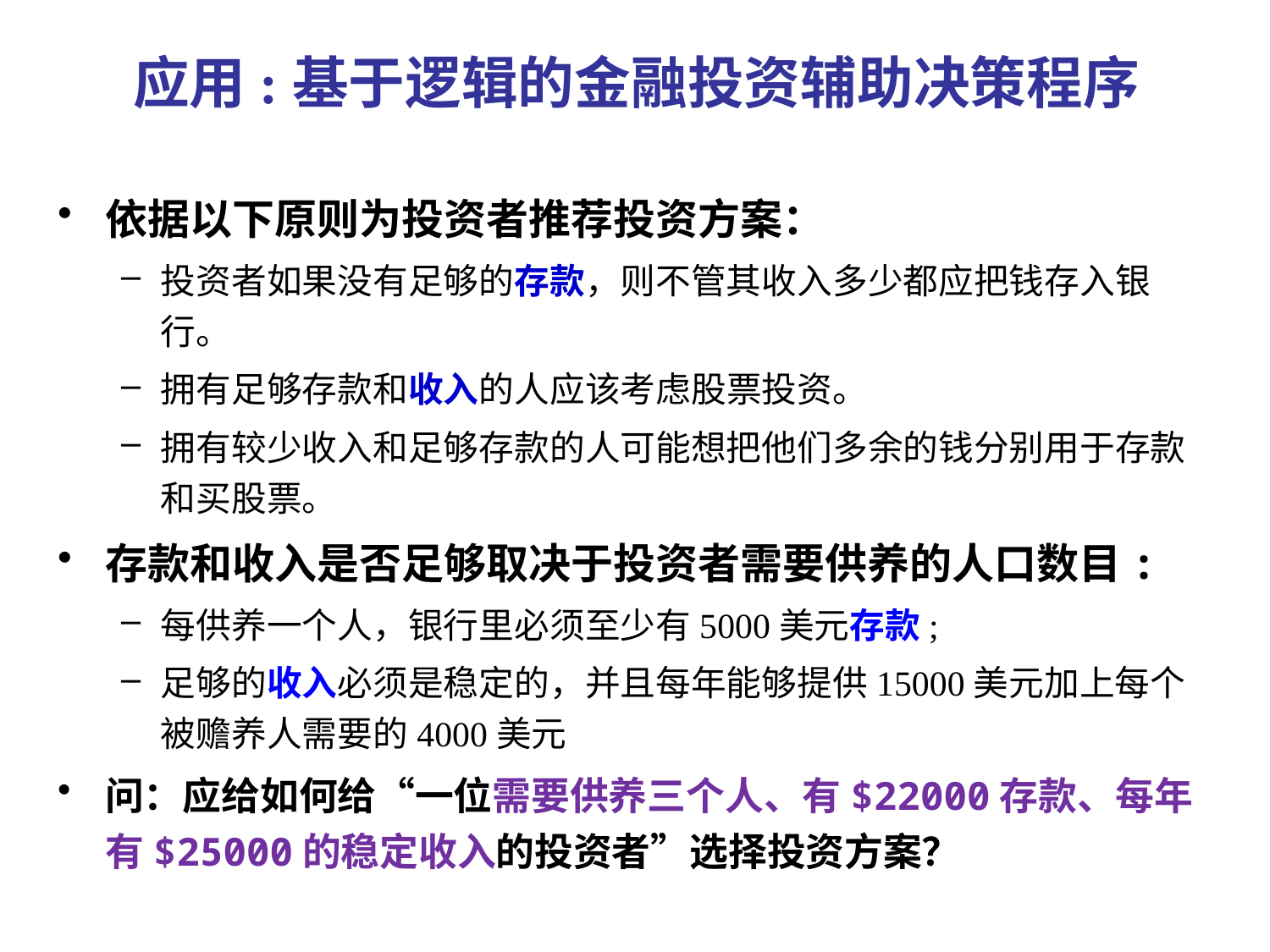

# 应用:基于逻辑的金融投资辅助决策程序
依据以下原则为投资者推荐投资方案：
投资者如果没有足够的存款，则不管其收入多少都应把钱存入银行。
拥有足够存款和收入的人应该考虑股票投资。
拥有较少收入和足够存款的人可能想把他们多余的钱分别用于存款和买股票。
存款和收入是否足够取决于投资者需要供养的人口数目:
每供养一个人，银行里必须至少有5000美元存款;
足够的收入必须是稳定的，并且每年能够提供15000美元加上每个被赡养人需要的4000美元
问：应给如何给“一位需要供养三个人、有$22000存款、每年有$25000的稳定收入的投资者”选择投资方案？